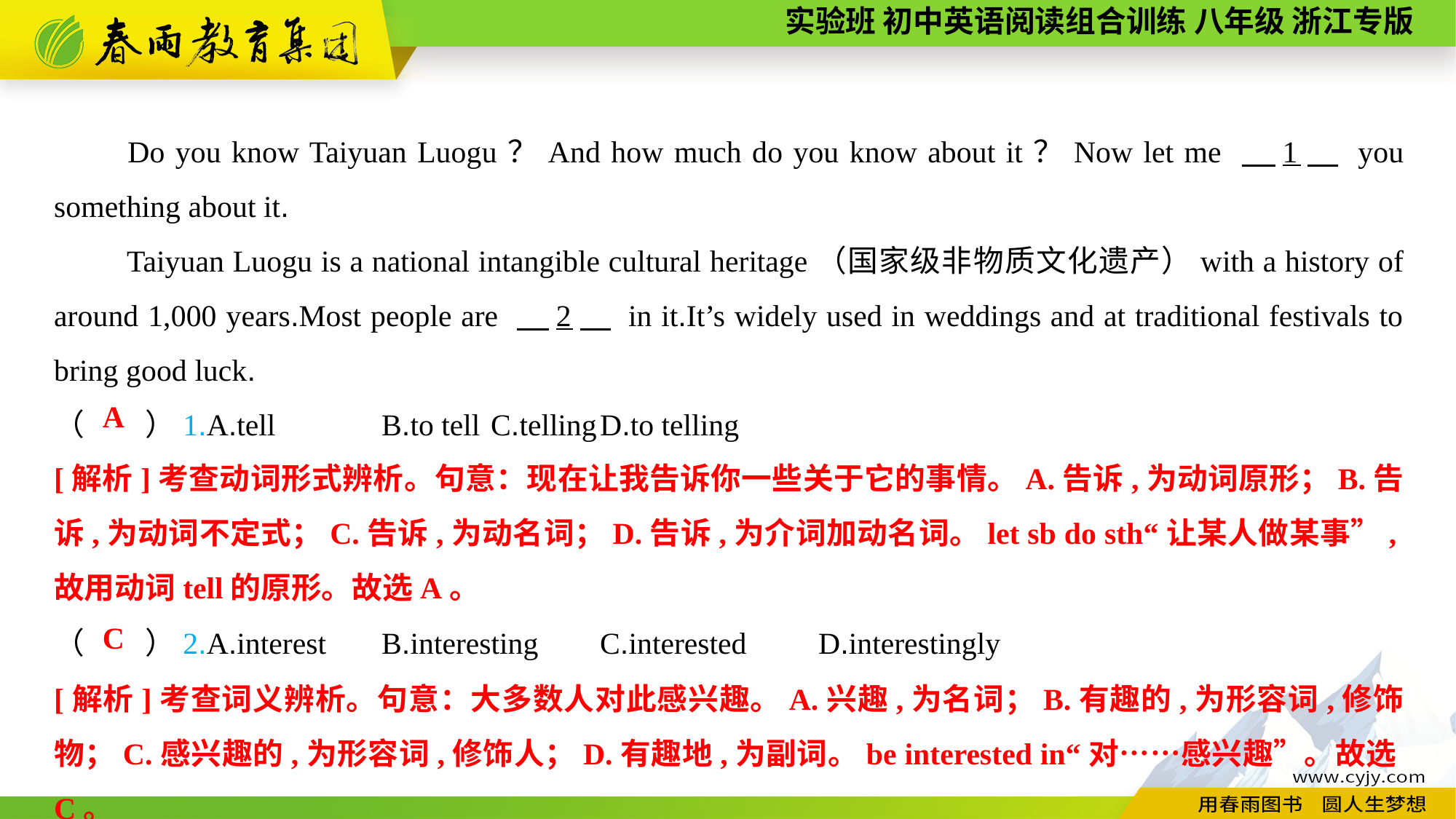

Do you know Taiyuan Luogu？And how much do you know about it？Now let me 　1　 you something about it.
Taiyuan Luogu is a national intangible cultural heritage（国家级非物质文化遗产）with a history of around 1,000 years.Most people are 　2　 in it.It’s widely used in weddings and at traditional festivals to bring good luck.
（　　）1.A.tell	B.to tell	C.telling	D.to telling

（　　）2.A.interest	B.interesting	C.interested	D.interestingly
A
[解析]考查动词形式辨析。句意：现在让我告诉你一些关于它的事情。A.告诉,为动词原形；B.告诉,为动词不定式；C.告诉,为动名词；D.告诉,为介词加动名词。let sb do sth“让某人做某事”,故用动词tell的原形。故选A。
C
[解析]考查词义辨析。句意：大多数人对此感兴趣。A.兴趣,为名词；B.有趣的,为形容词,修饰物；C.感兴趣的,为形容词,修饰人；D.有趣地,为副词。be interested in“对……感兴趣”。故选C。